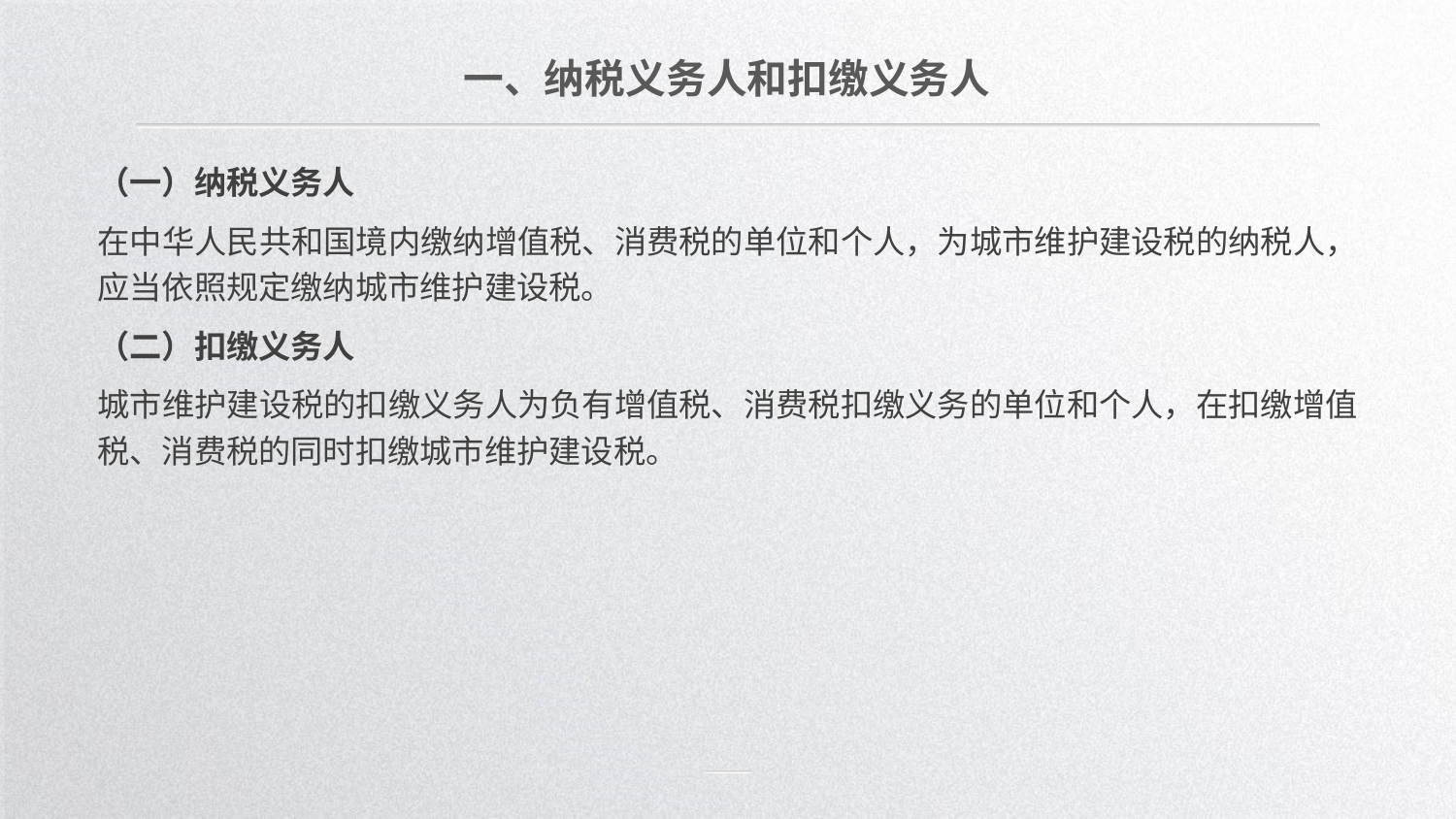

一、纳税义务人和扣缴义务人
（一）纳税义务人
在中华人民共和国境内缴纳增值税、消费税的单位和个人，为城市维护建设税的纳税人，应当依照规定缴纳城市维护建设税。
（二）扣缴义务人
城市维护建设税的扣缴义务人为负有增值税、消费税扣缴义务的单位和个人，在扣缴增值税、消费税的同时扣缴城市维护建设税。